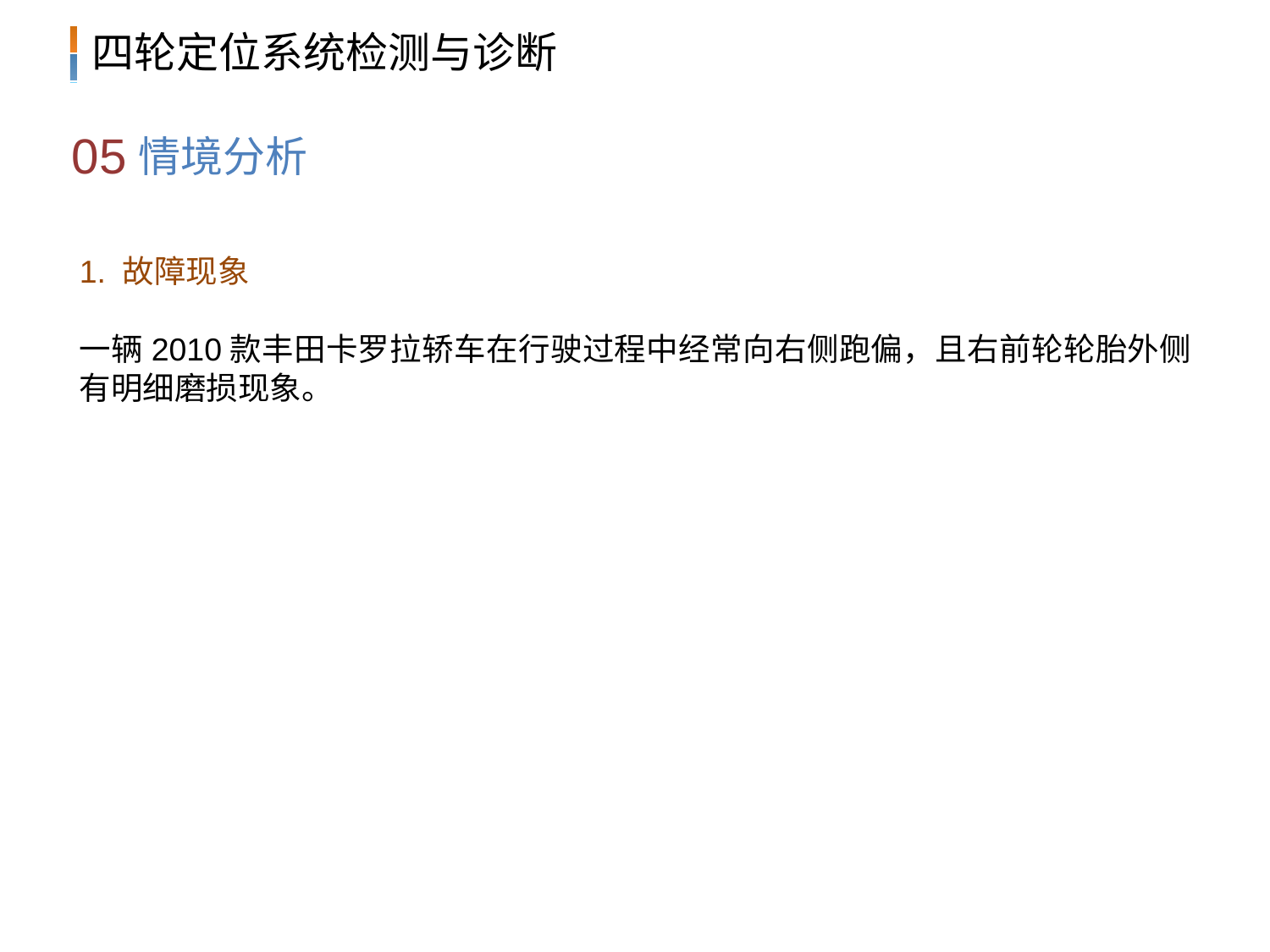

05
情境分析
1. 故障现象

一辆2010款丰田卡罗拉轿车在行驶过程中经常向右侧跑偏，且右前轮轮胎外侧有明细磨损现象。